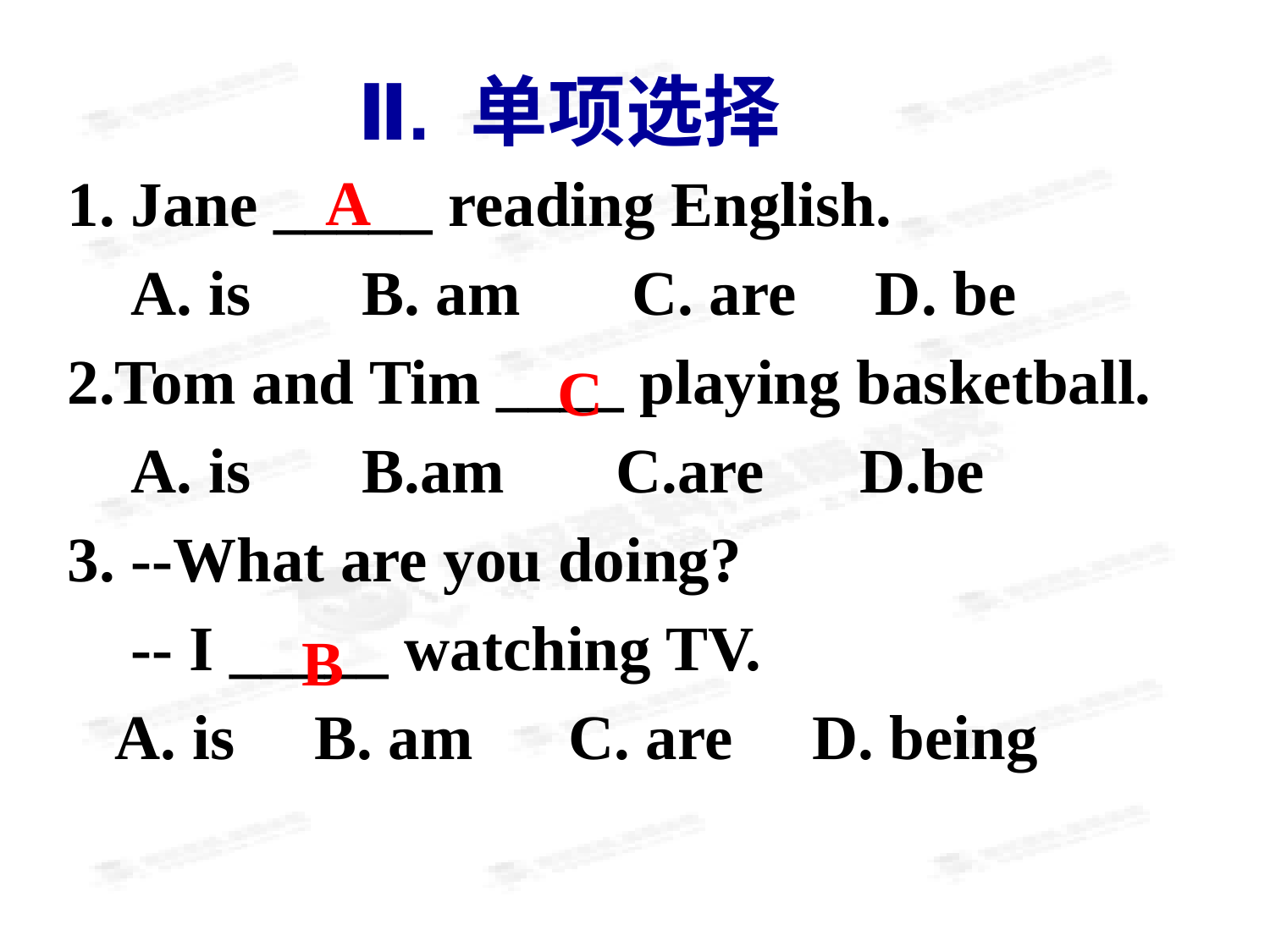

Ⅱ. 单项选择
 Jane _____ reading English.
    A. is       B. am       C. are     D. be
Tom and Tim ____ playing basketball.
    A. is       B.am       C.are      D.be
3. --What are you doing?
    -- I _____ watching TV.
   A. is     B. am      C. are     D. being
A
C
B